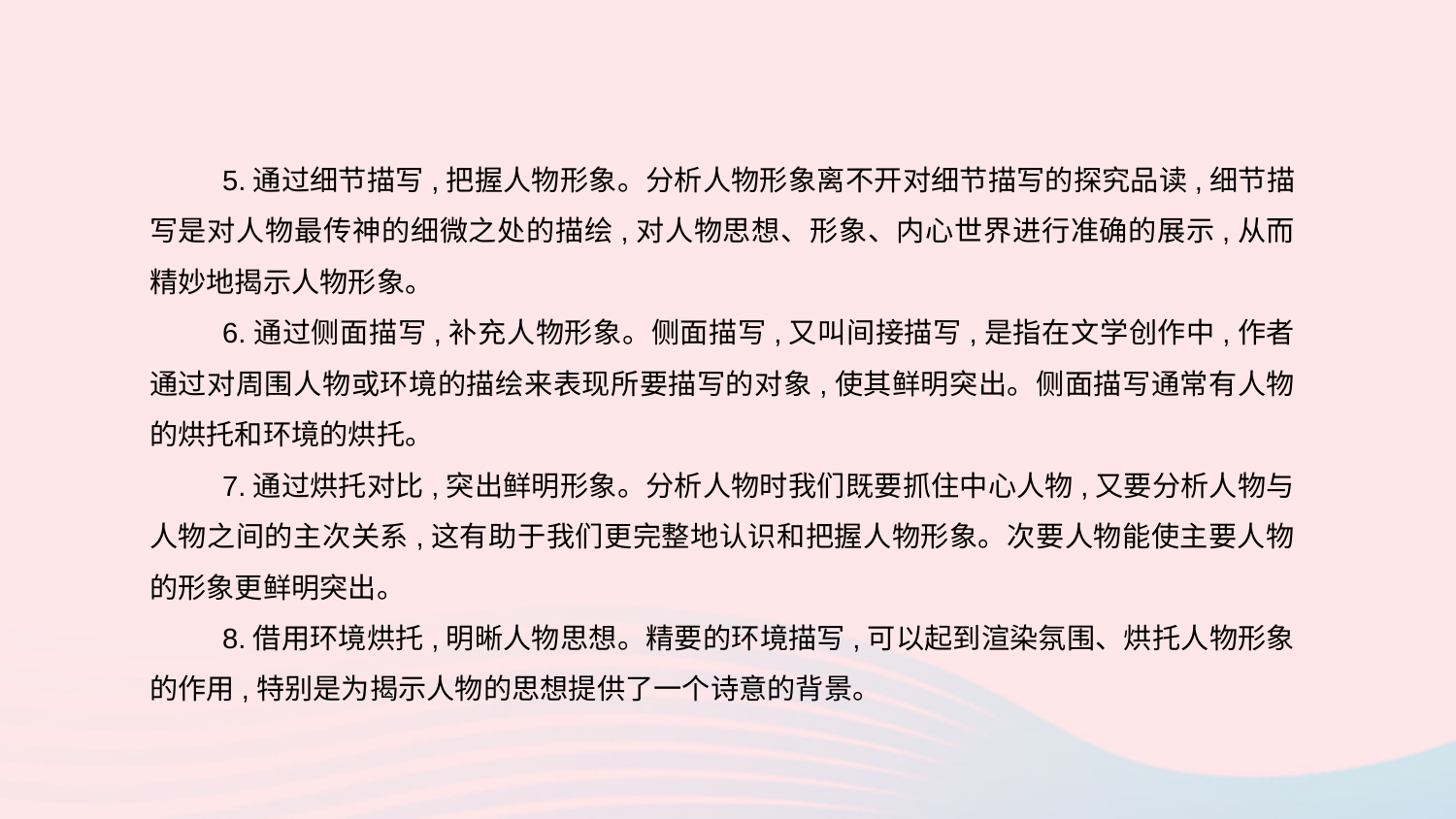

5.通过细节描写,把握人物形象。分析人物形象离不开对细节描写的探究品读,细节描写是对人物最传神的细微之处的描绘,对人物思想、形象、内心世界进行准确的展示,从而精妙地揭示人物形象。
6.通过侧面描写,补充人物形象。侧面描写,又叫间接描写,是指在文学创作中,作者通过对周围人物或环境的描绘来表现所要描写的对象,使其鲜明突出。侧面描写通常有人物的烘托和环境的烘托。
7.通过烘托对比,突出鲜明形象。分析人物时我们既要抓住中心人物,又要分析人物与人物之间的主次关系,这有助于我们更完整地认识和把握人物形象。次要人物能使主要人物的形象更鲜明突出。
8.借用环境烘托,明晰人物思想。精要的环境描写,可以起到渲染氛围、烘托人物形象的作用,特别是为揭示人物的思想提供了一个诗意的背景。